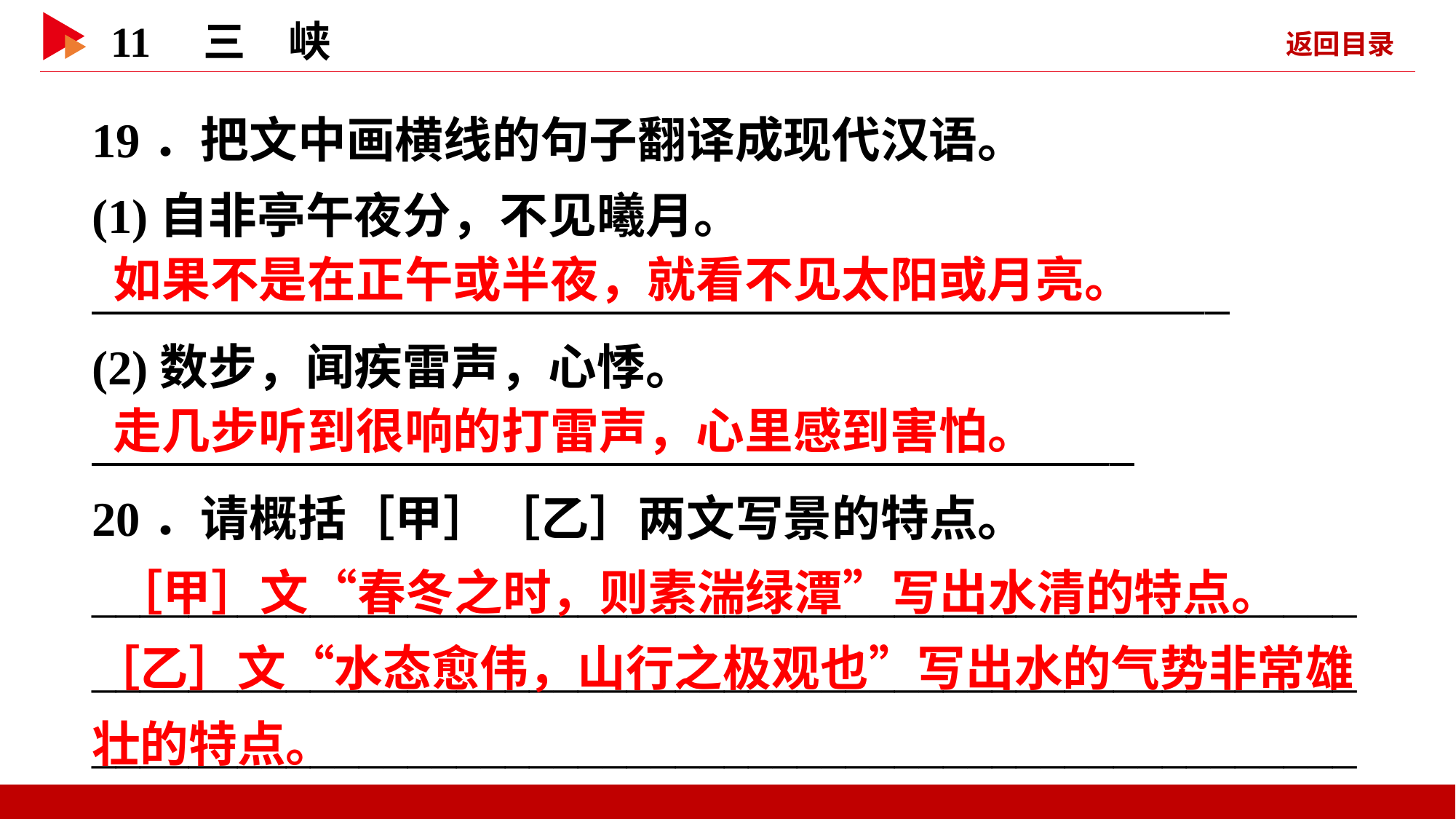

19．把文中画横线的句子翻译成现代汉语。
(1)自非亭午夜分，不见曦月。
                                                                                   _
(2)数步，闻疾雷声，心悸。
                                                                            _
20．请概括［甲］［乙］两文写景的特点。
____________________________________________________________________________________________________________________________________________________________
 如果不是在正午或半夜，就看不见太阳或月亮。
 走几步听到很响的打雷声，心里感到害怕。
 ［甲］文“春冬之时，则素湍绿潭”写出水清的特点。［乙］文“水态愈伟，山行之极观也”写出水的气势非常雄壮的特点。